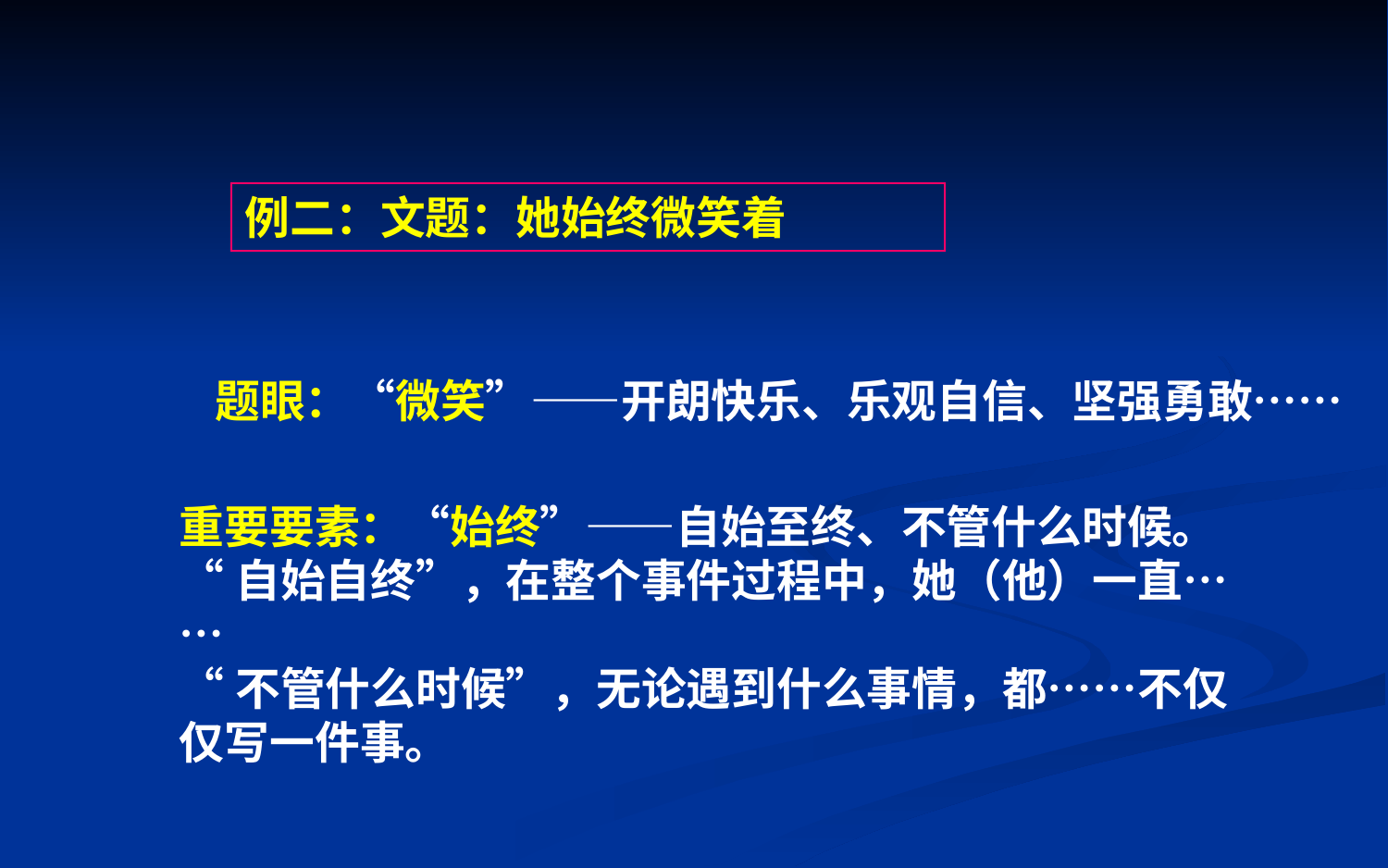

例二：文题：她始终微笑着
题眼：“微笑”——开朗快乐、乐观自信、坚强勇敢……
重要要素：“始终”——自始至终、不管什么时候。
“自始自终”，在整个事件过程中，她（他）一直……
“不管什么时候”，无论遇到什么事情，都……不仅仅写一件事。